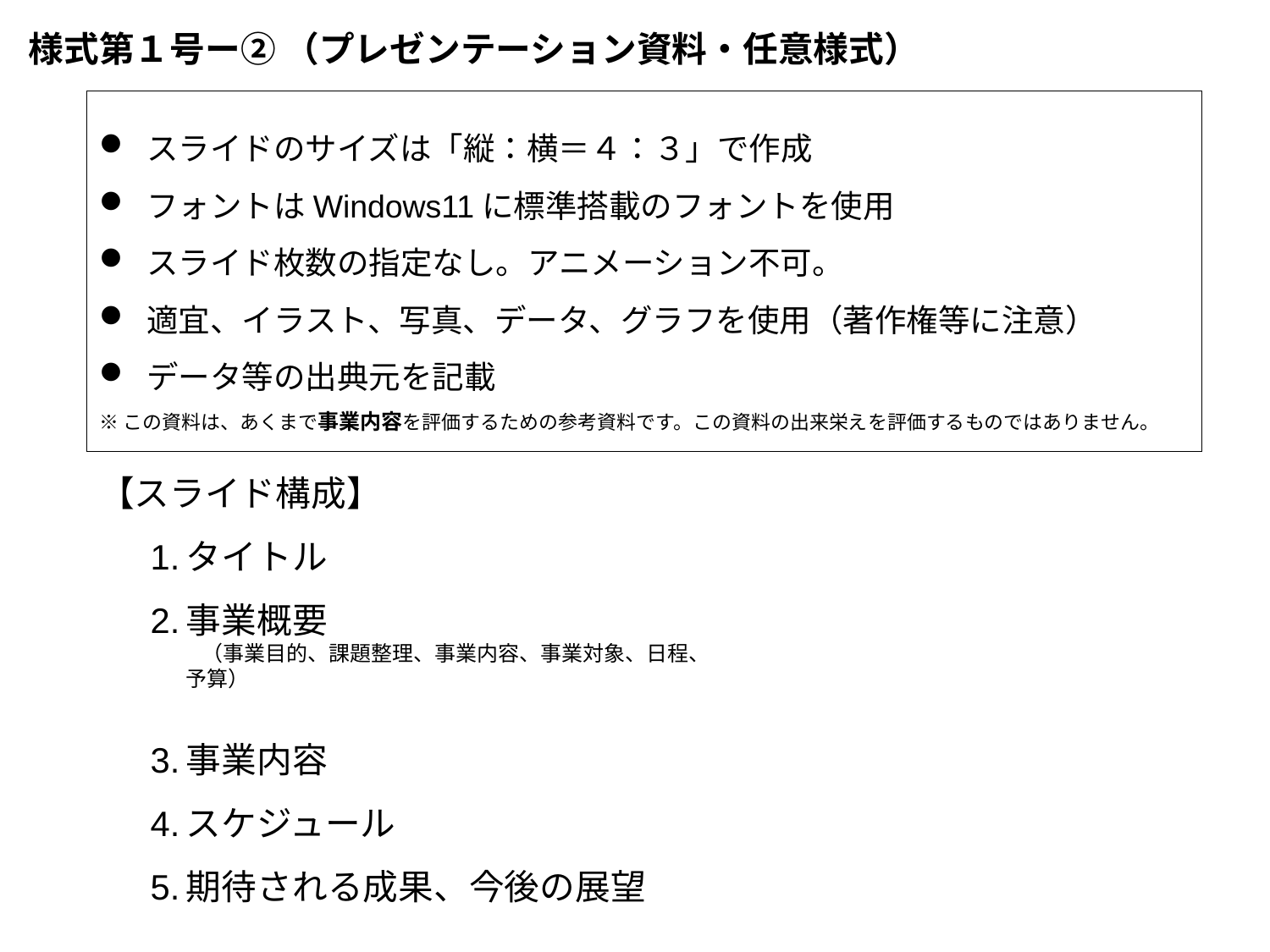

様式第１号ー② （プレゼンテーション資料・任意様式）
スライドのサイズは「縦：横＝４：３」で作成
フォントはWindows11に標準搭載のフォントを使用
スライド枚数の指定なし。アニメーション不可。
適宜、イラスト、写真、データ、グラフを使用（著作権等に注意）
データ等の出典元を記載
※この資料は、あくまで事業内容を評価するための参考資料です。この資料の出来栄えを評価するものではありません。
【スライド構成】
タイトル
事業概要
　　  （事業目的、課題整理、事業内容、事業対象、日程、予算）

事業内容
スケジュール
期待される成果、今後の展望